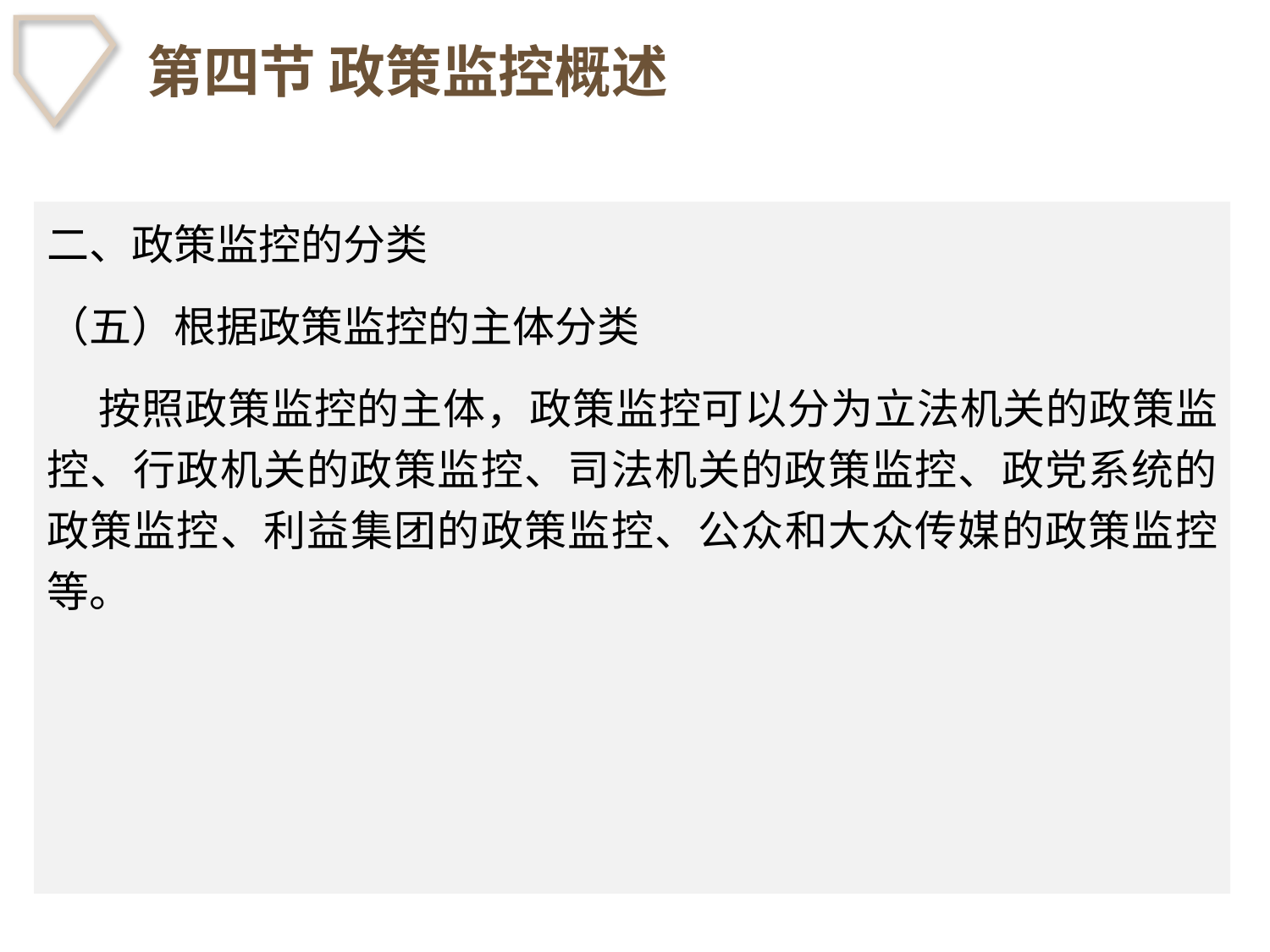

# 第四节 政策监控概述
二、政策监控的分类
（五）根据政策监控的主体分类
    按照政策监控的主体，政策监控可以分为立法机关的政策监控、行政机关的政策监控、司法机关的政策监控、政党系统的政策监控、利益集团的政策监控、公众和大众传媒的政策监控等。